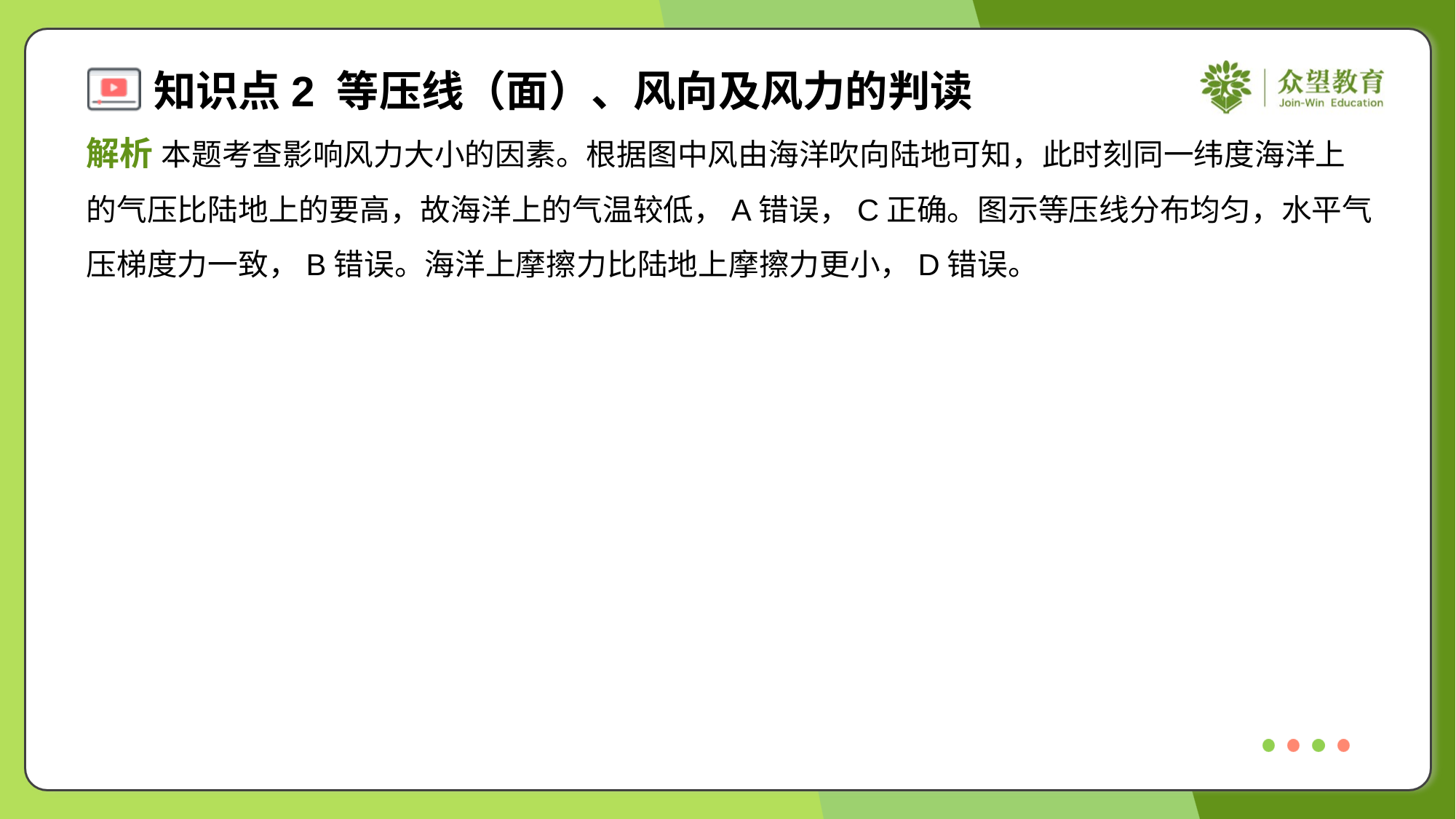

解析 本题考查影响风力大小的因素。根据图中风由海洋吹向陆地可知，此时刻同一纬度海洋上
的气压比陆地上的要高，故海洋上的气温较低，A错误，C正确。图示等压线分布均匀，水平气
压梯度力一致，B错误。海洋上摩擦力比陆地上摩擦力更小，D错误。